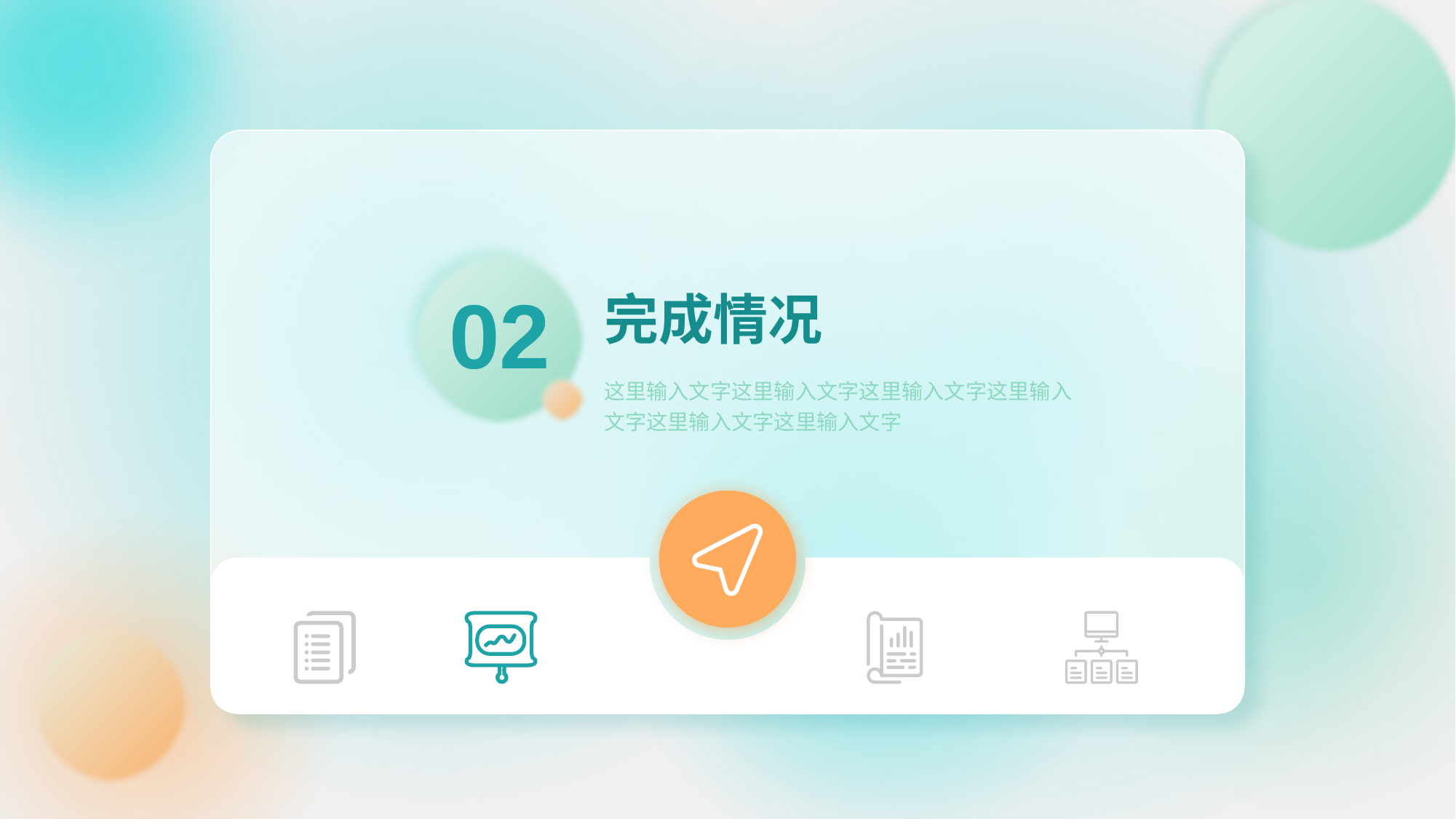

# 完成情况
02
这里输入文字这里输入文字这里输入文字这里输入文字这里输入文字这里输入文字